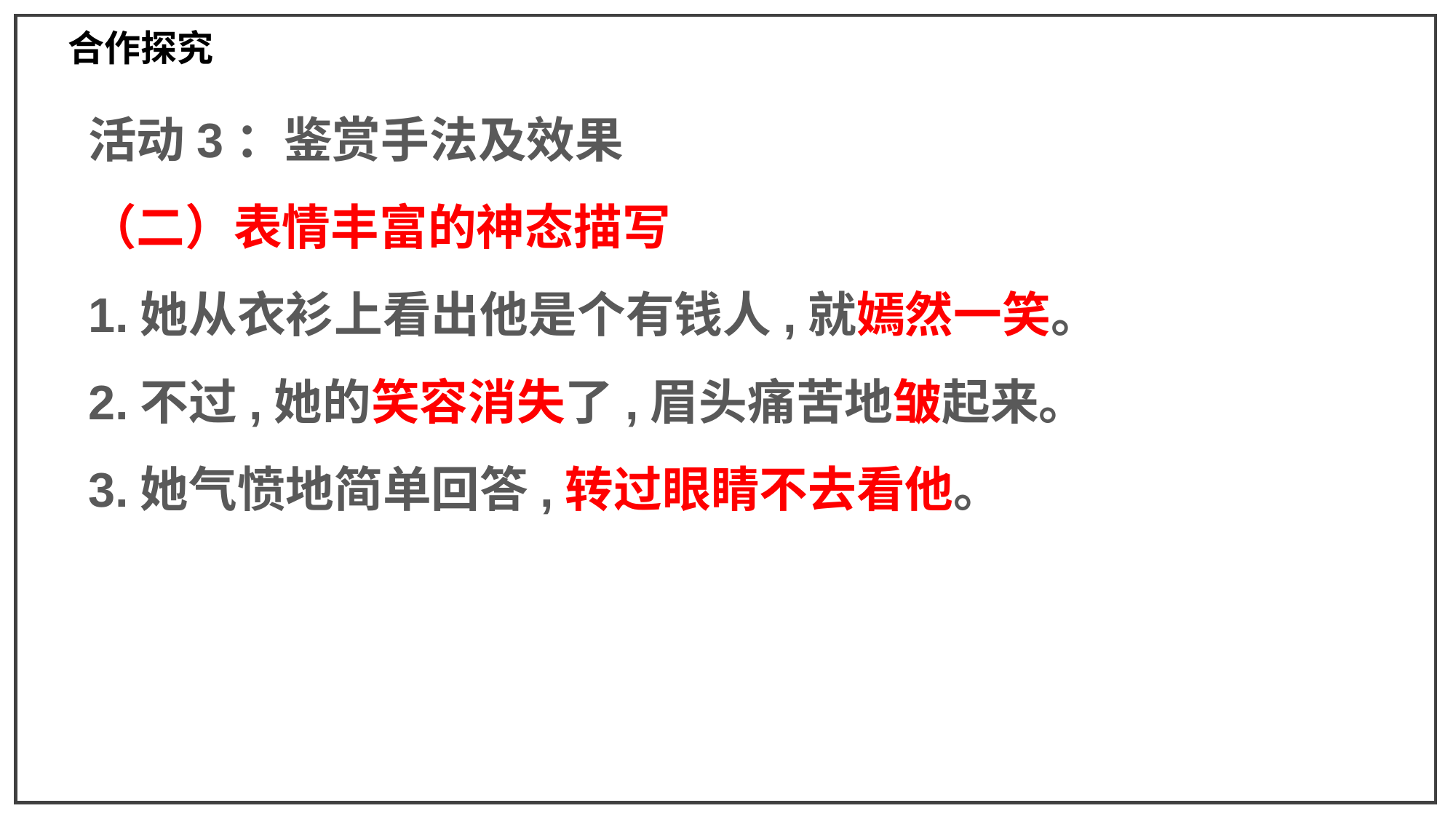

合作探究
活动3：鉴赏手法及效果
（二）表情丰富的神态描写
1.她从衣衫上看出他是个有钱人,就嫣然一笑。
2.不过,她的笑容消失了,眉头痛苦地皱起来。
3.她气愤地简单回答,转过眼睛不去看他。